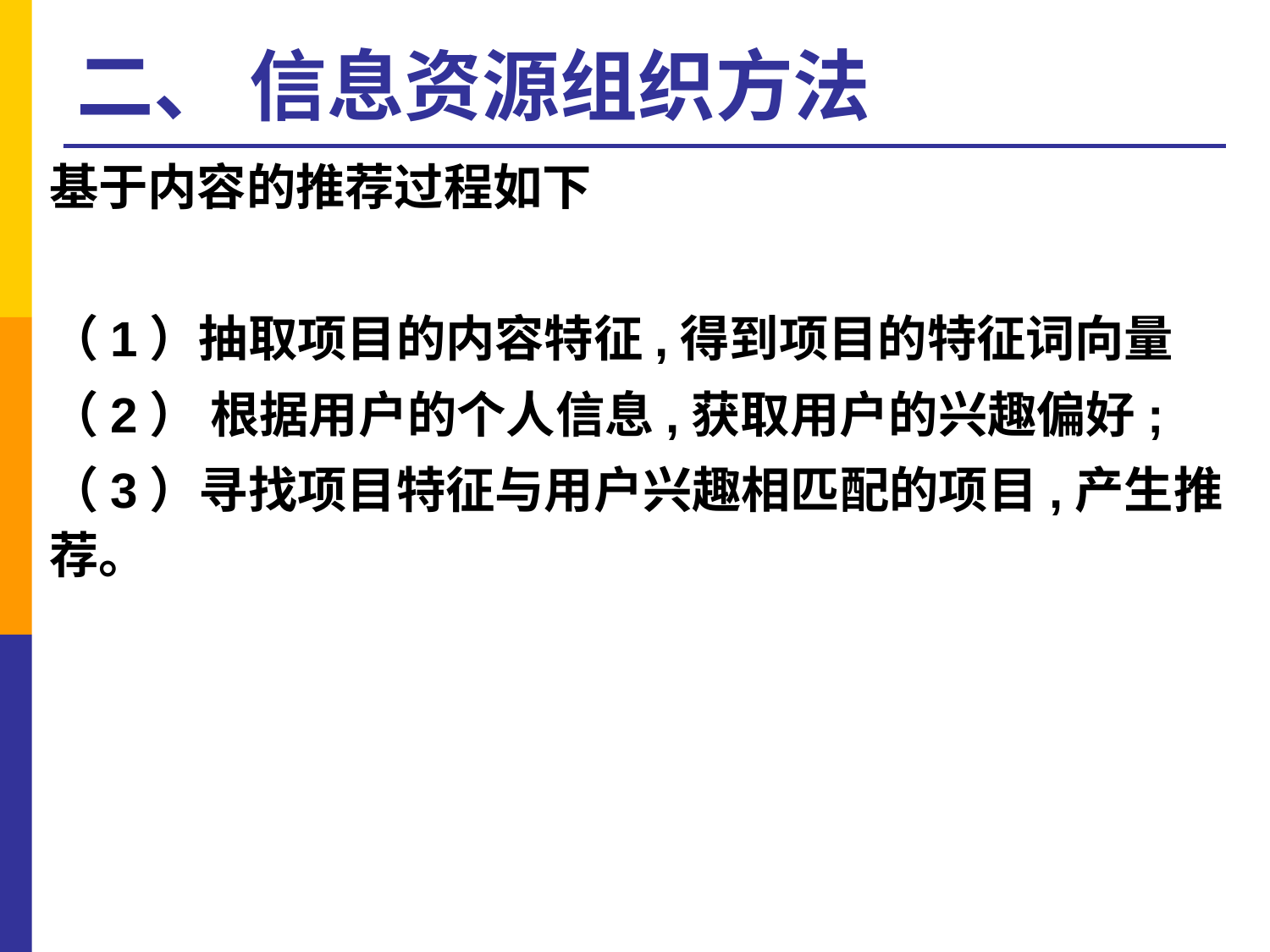

# 二、 信息资源组织方法
基于内容的推荐过程如下

（1）抽取项目的内容特征,得到项目的特征词向量
（2） 根据用户的个人信息,获取用户的兴趣偏好;
（3）寻找项目特征与用户兴趣相匹配的项目,产生推荐。